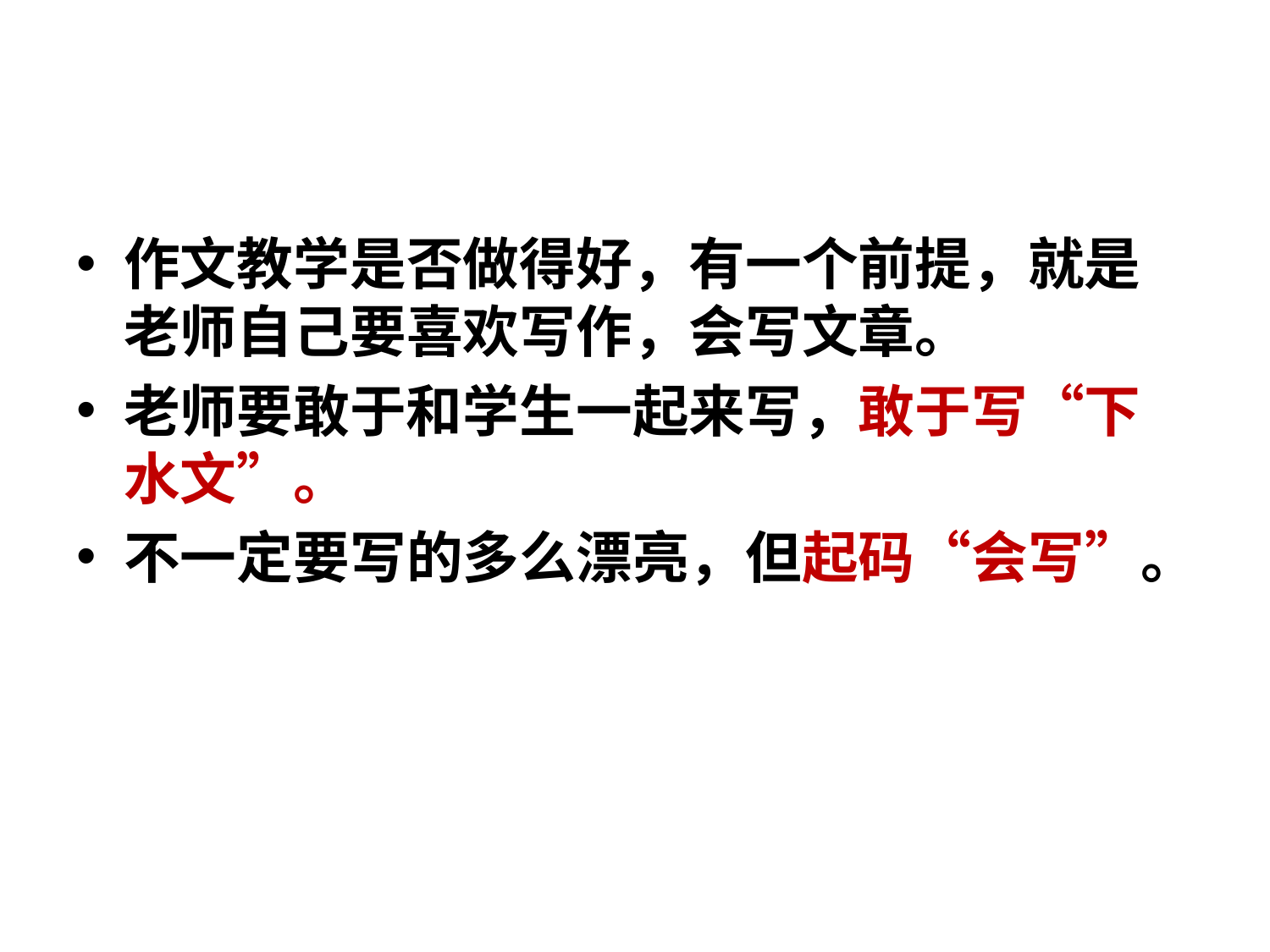

#
作文教学是否做得好，有一个前提，就是老师自己要喜欢写作，会写文章。
老师要敢于和学生一起来写，敢于写“下水文”。
不一定要写的多么漂亮，但起码“会写”。